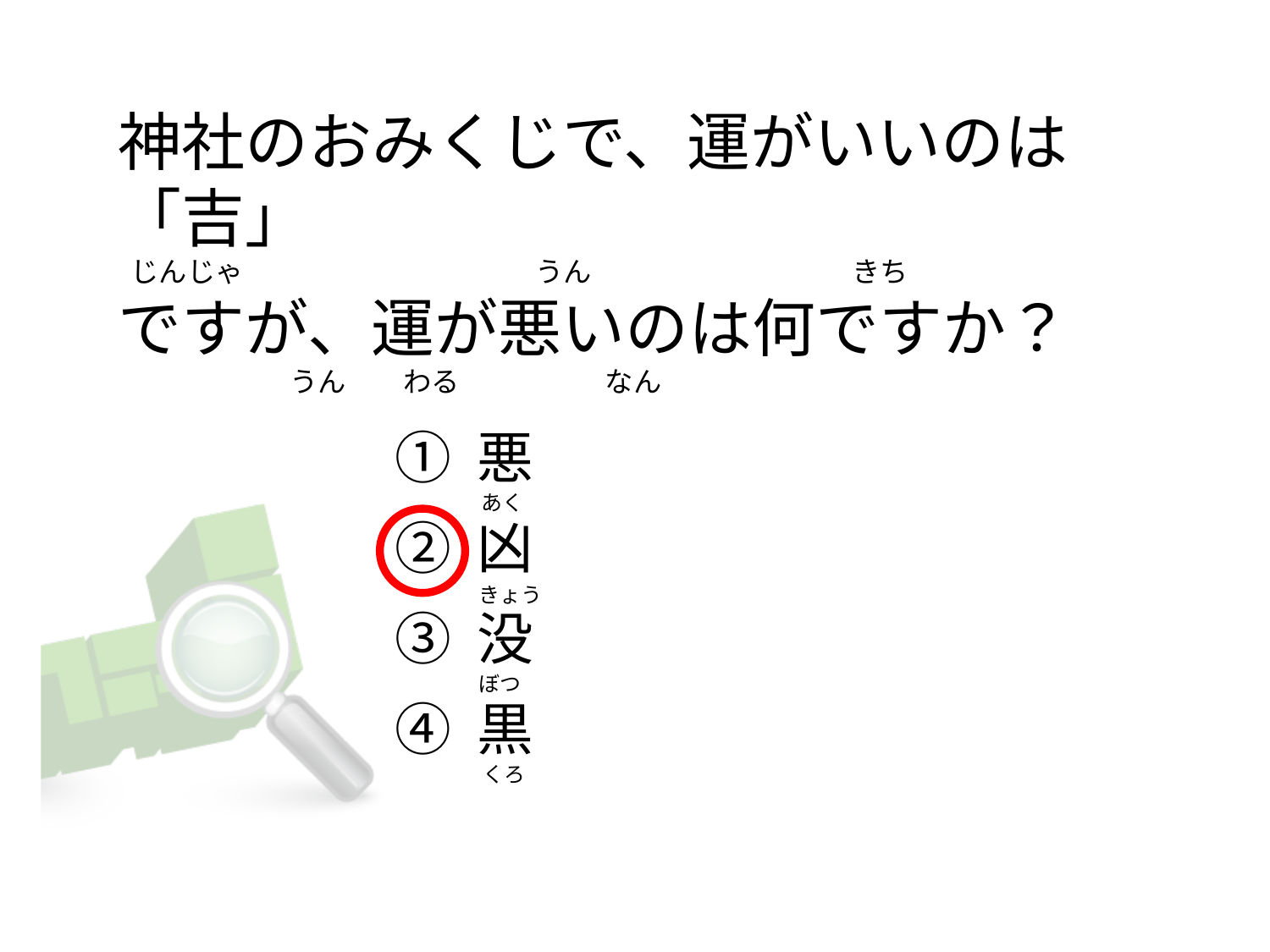

# 神社のおみくじで、運がいいのは「吉」   じんじゃ                                              うん                                         きち ですが、運が悪いのは何ですか？                            うん         わる                       なん
① 悪
② 凶
③ 没
④ 黒
あく

きょう
ぼつ
くろ